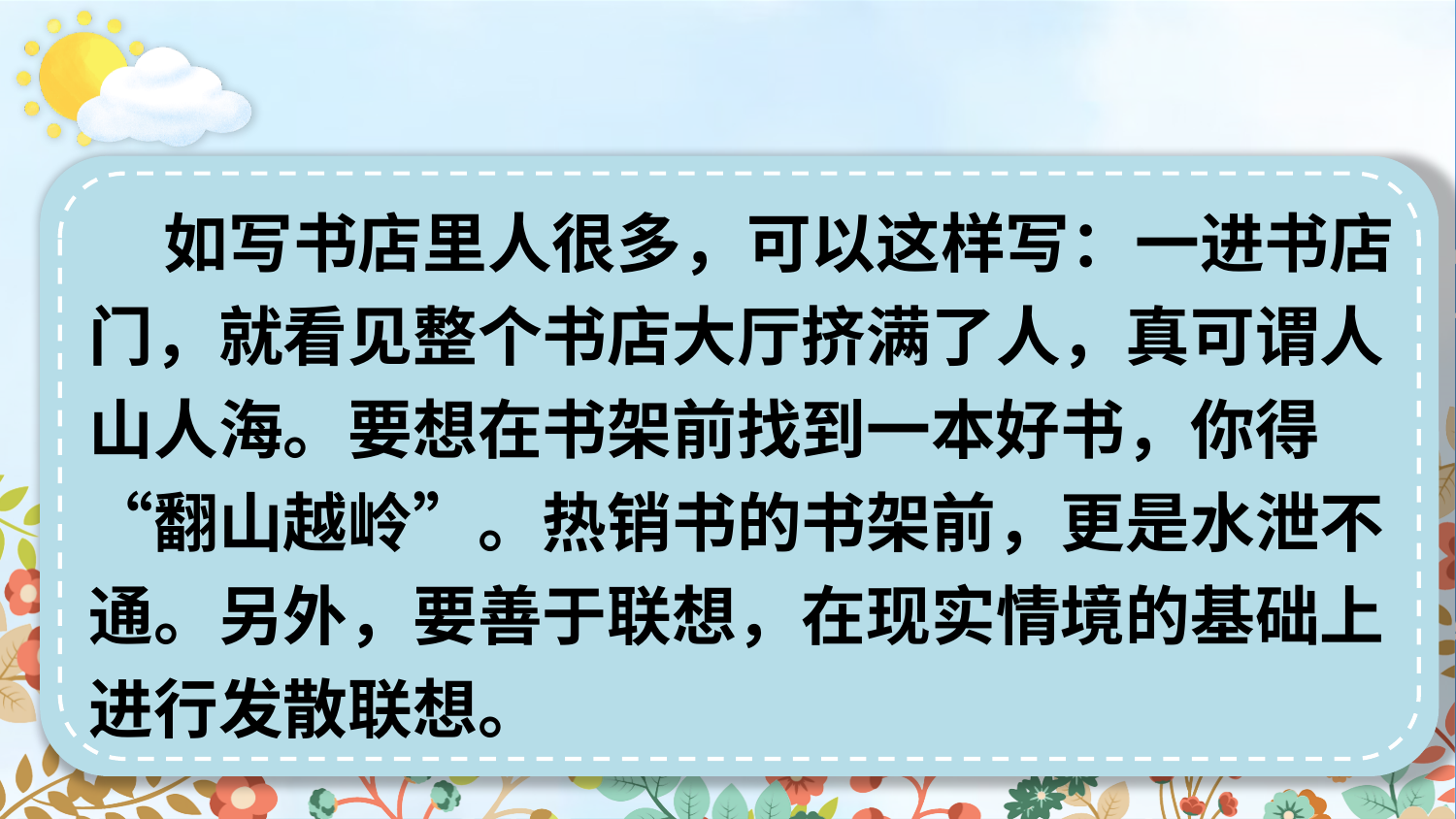

如写书店里人很多，可以这样写：一进书店门，就看见整个书店大厅挤满了人，真可谓人山人海。要想在书架前找到一本好书，你得“翻山越岭”。热销书的书架前，更是水泄不通。另外，要善于联想，在现实情境的基础上进行发散联想。